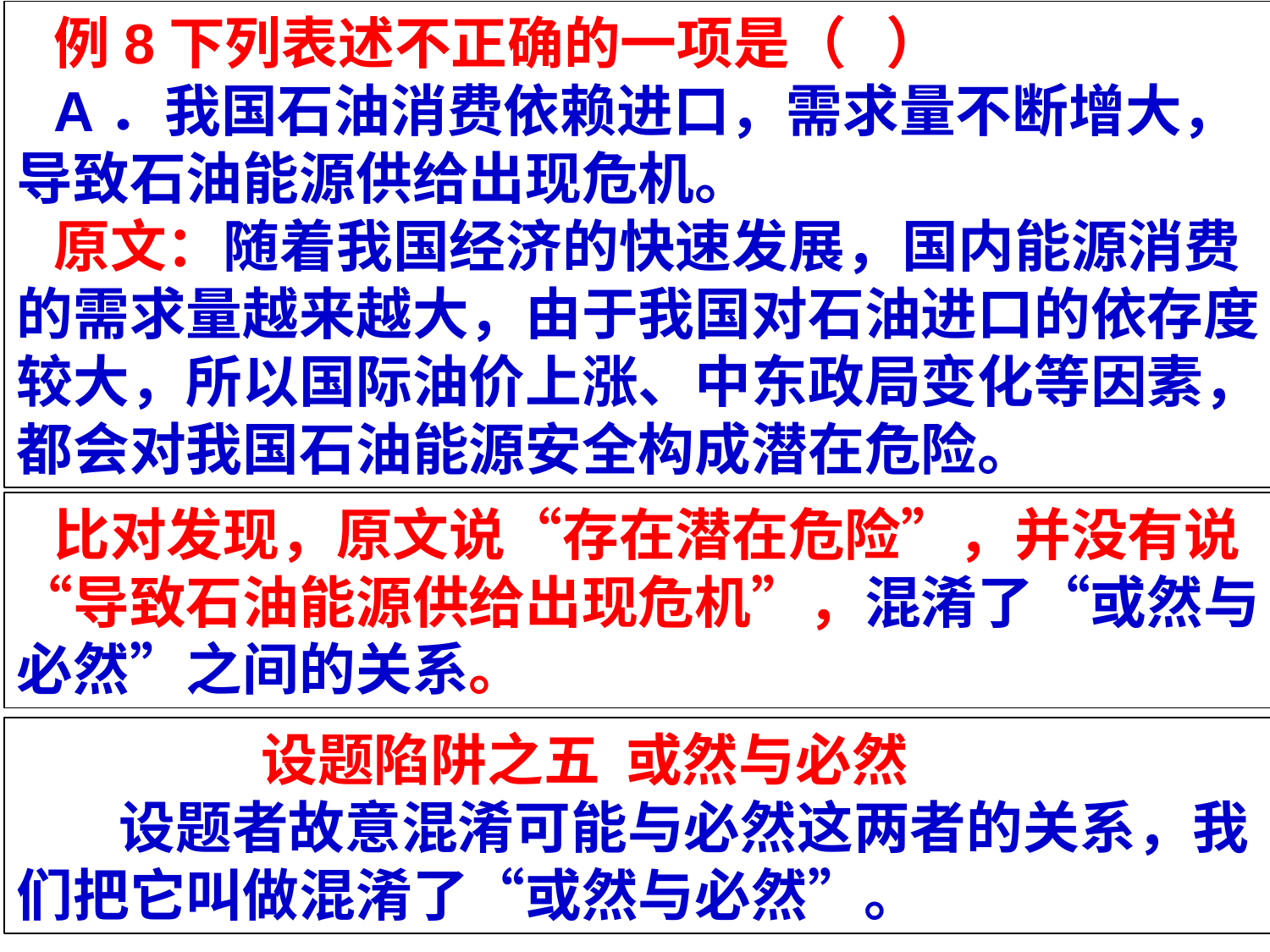

例8下列表述不正确的一项是（   ）
A．我国石油消费依赖进口，需求量不断增大，导致石油能源供给出现危机。
原文：随着我国经济的快速发展，国内能源消费的需求量越来越大，由于我国对石油进口的依存度较大，所以国际油价上涨、中东政局变化等因素，都会对我国石油能源安全构成潜在危险。
比对发现，原文说“存在潜在危险”，并没有说“导致石油能源供给出现危机”，混淆了“或然与必然”之间的关系。
               设题陷阱之五  或然与必然
    设题者故意混淆可能与必然这两者的关系，我们把它叫做混淆了“或然与必然”。